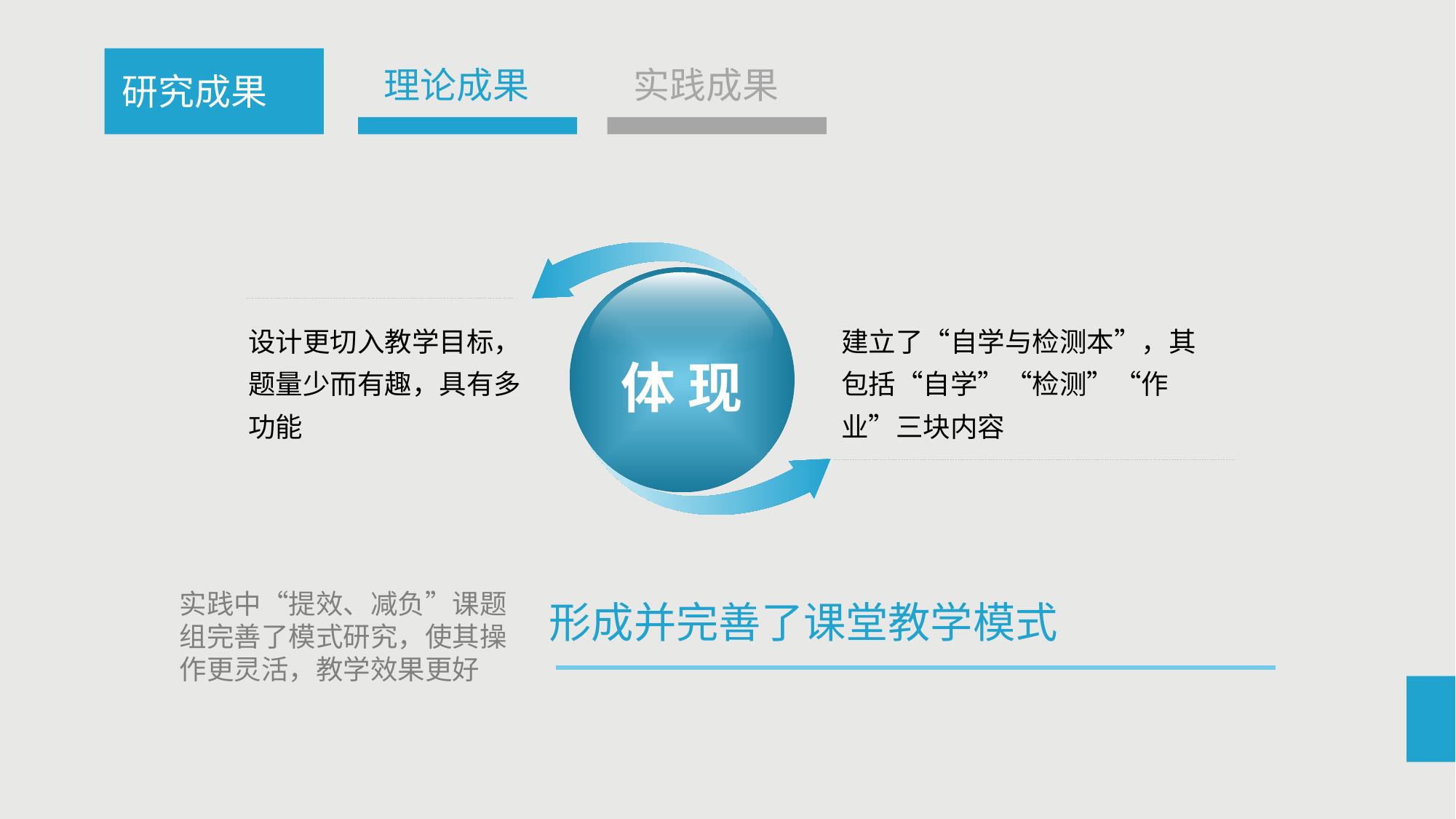

理论成果

实践成果
研究成果

体 现

设计更切入教学目标，题量少而有趣，具有多功能
建立了“自学与检测本”，其包括“自学”“检测”“作业”三块内容

实践中“提效、减负”课题组完善了模式研究，使其操作更灵活，教学效果更好
形成并完善了课堂教学模式